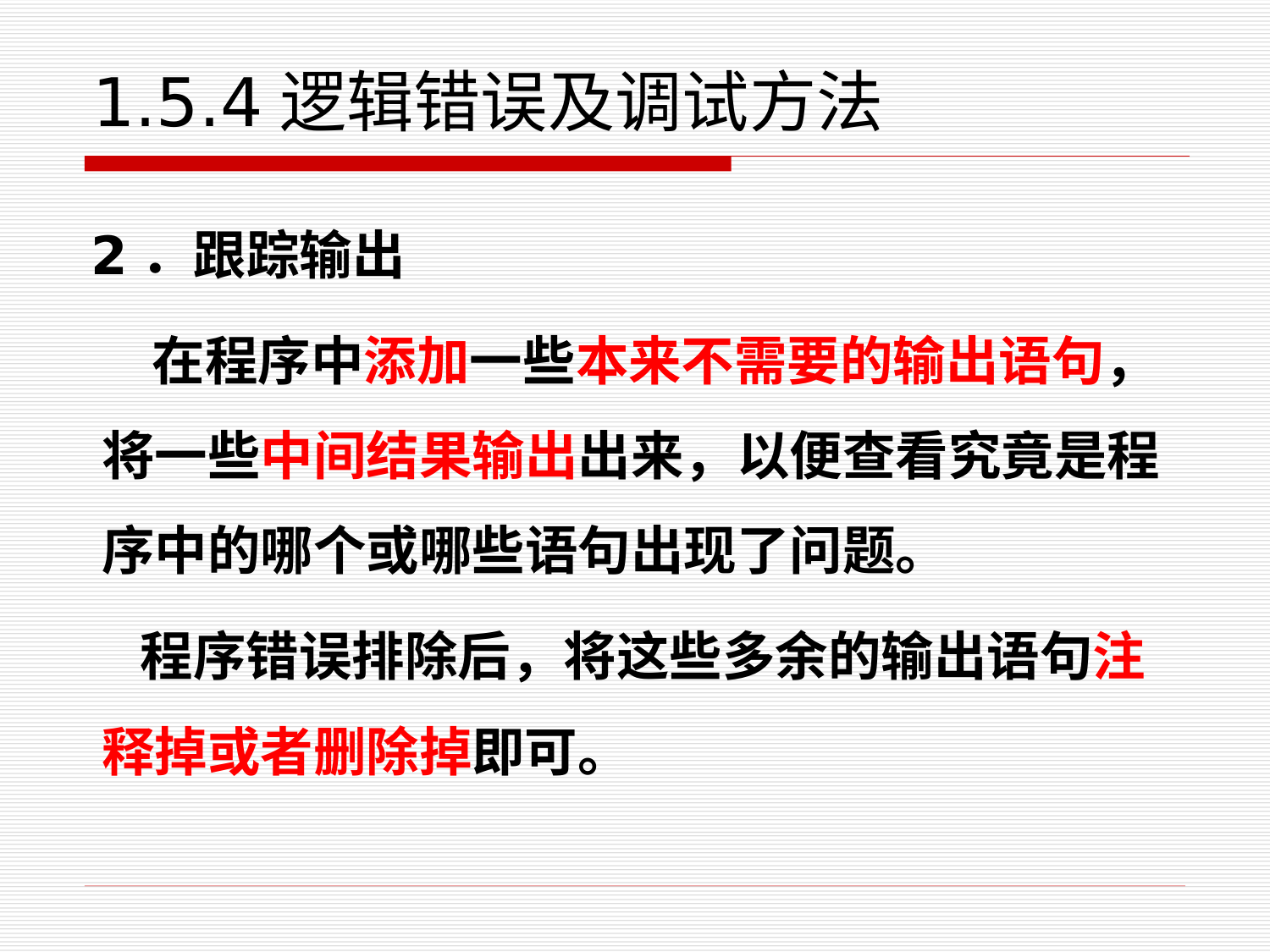

# 1.5.4逻辑错误及调试方法
2．跟踪输出
    在程序中添加一些本来不需要的输出语句，将一些中间结果输出出来，以便查看究竟是程序中的哪个或哪些语句出现了问题。
   程序错误排除后，将这些多余的输出语句注释掉或者删除掉即可。